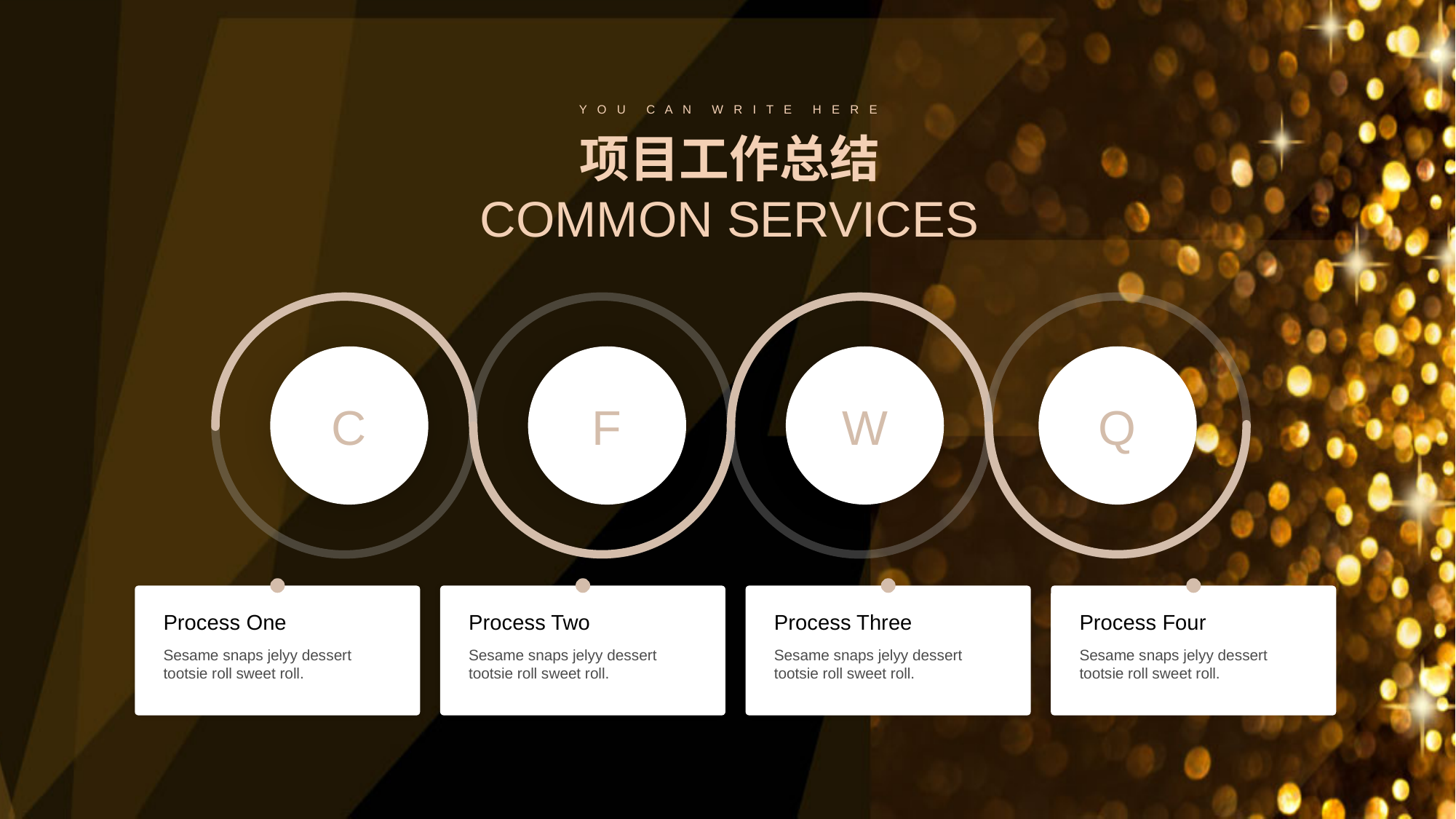

Y   O   U      C   A   N      W   R   I   T   E      H   E   R   E
项目工作总结
COMMON SERVICES

W
Q
C
F

Process One
Sesame snaps jelyy dessert tootsie roll sweet roll.

Process Two
Sesame snaps jelyy dessert tootsie roll sweet roll.

Process Three
Sesame snaps jelyy dessert tootsie roll sweet roll.

Process Four
Sesame snaps jelyy dessert tootsie roll sweet roll.